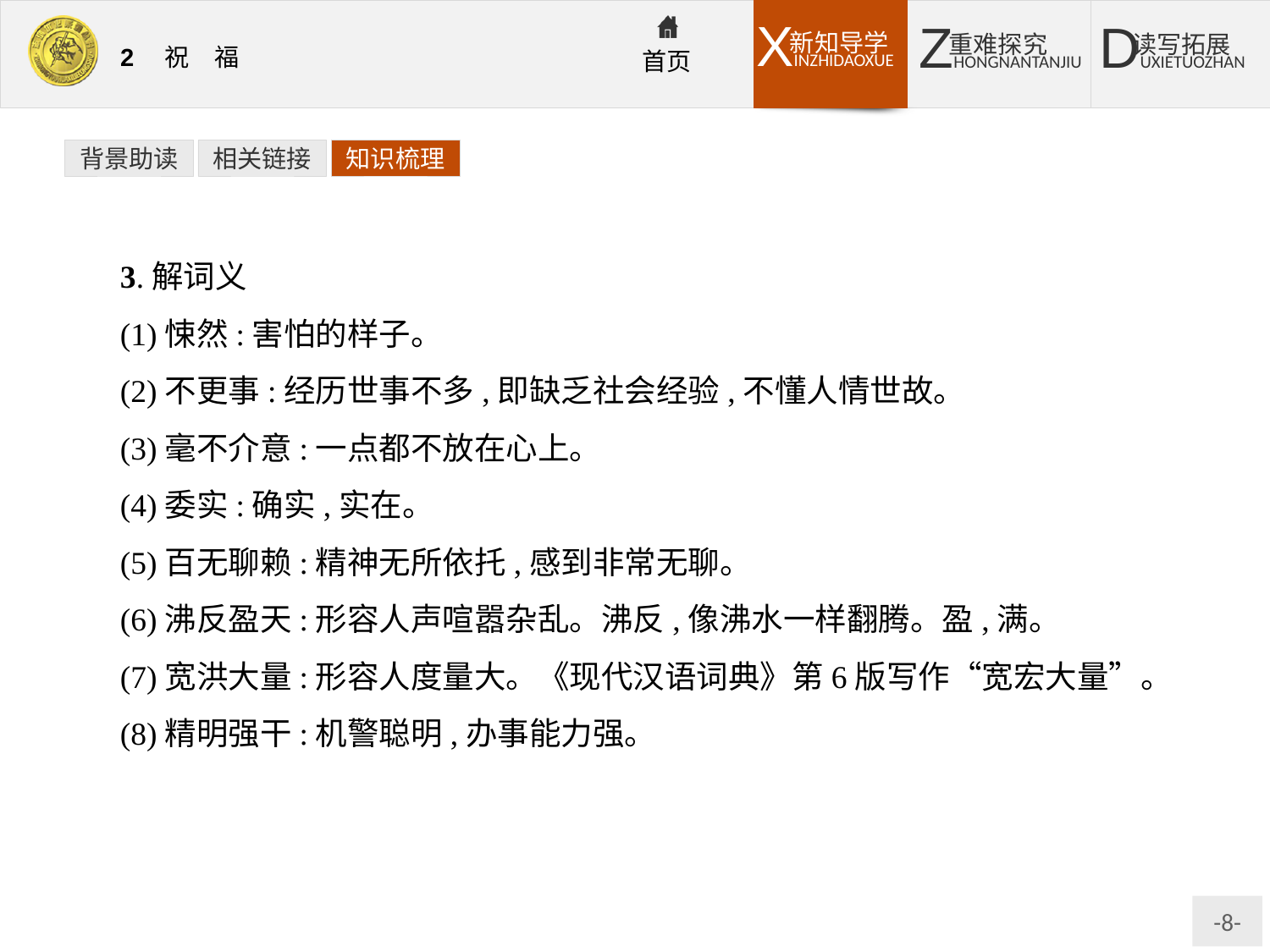

背景助读
相关链接
知识梳理
3.解词义
(1)悚然:害怕的样子。
(2)不更事:经历世事不多,即缺乏社会经验,不懂人情世故。
(3)毫不介意:一点都不放在心上。
(4)委实:确实,实在。
(5)百无聊赖:精神无所依托,感到非常无聊。
(6)沸反盈天:形容人声喧嚣杂乱。沸反,像沸水一样翻腾。盈,满。
(7)宽洪大量:形容人度量大。《现代汉语词典》第6版写作“宽宏大量”。
(8)精明强干:机警聪明,办事能力强。